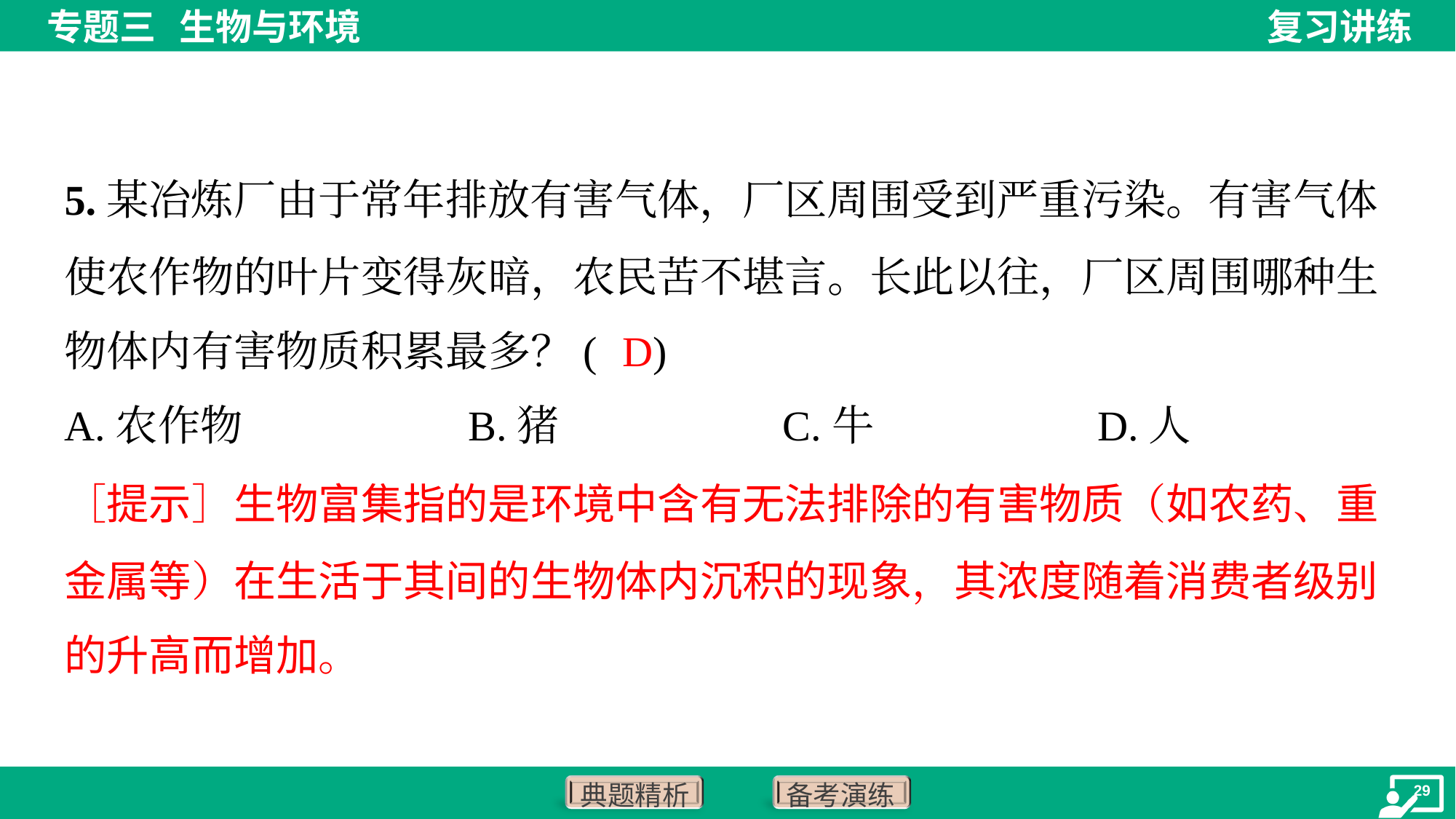

5.某冶炼厂由于常年排放有害气体，厂区周围受到严重污染。有害气体
使农作物的叶片变得灰暗，农民苦不堪言。长此以往，厂区周围哪种生
物体内有害物质积累最多？(     )
D
A.农作物	B.猪	C.牛	D.人
［提示］生物富集指的是环境中含有无法排除的有害物质（如农药、重
金属等）在生活于其间的生物体内沉积的现象，其浓度随着消费者级别
的升高而增加。